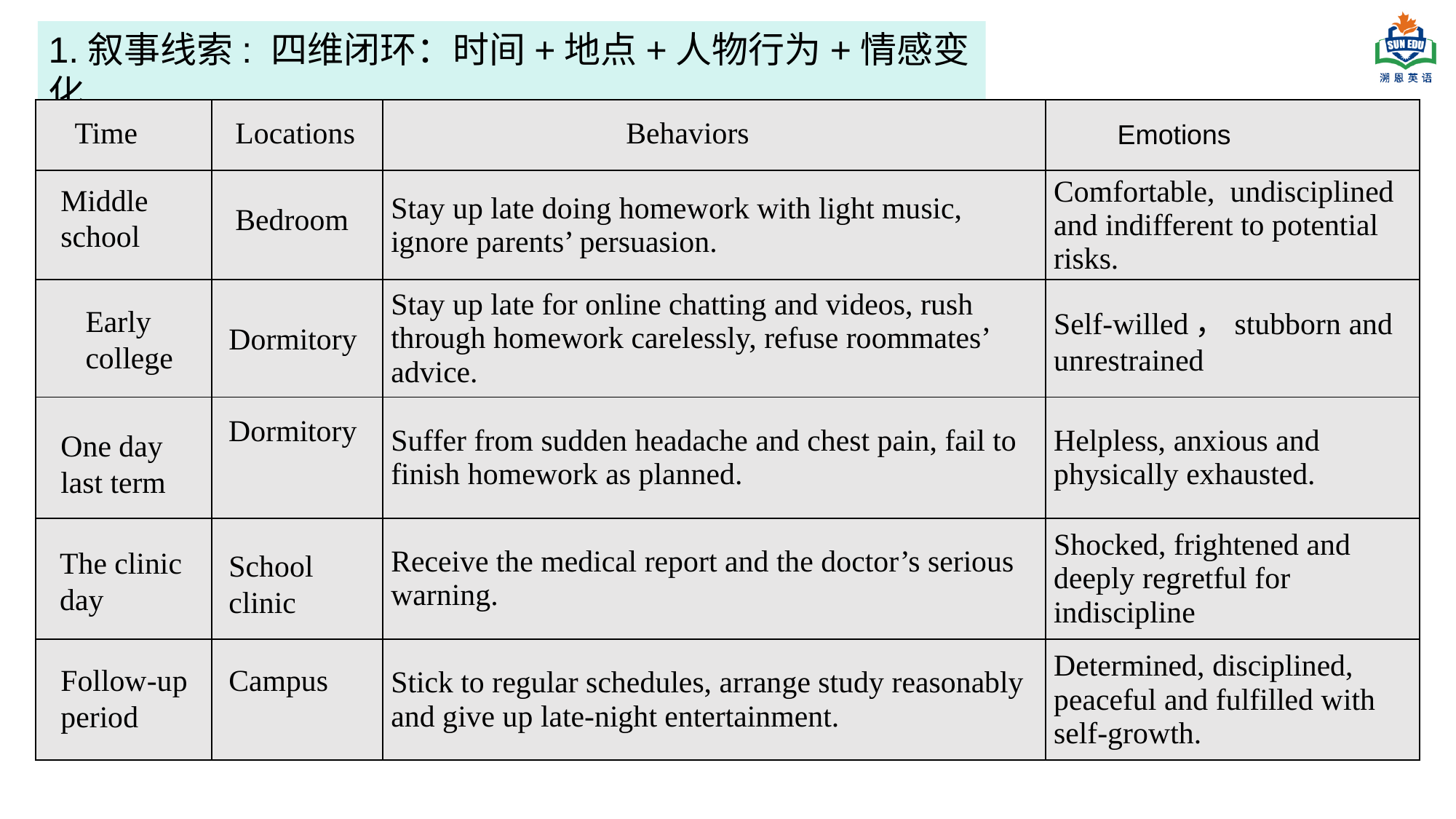

1.叙事线索: 四维闭环：时间+地点+人物行为+情感变化
|  |  |  |  |
| --- | --- | --- | --- |
|  |  | Stay up late doing homework with light music, ignore parents’ persuasion. | Comfortable, undisciplined and indifferent to potential risks. |
|  |  | Stay up late for online chatting and videos, rush through homework carelessly, refuse roommates’ advice. | Self-willed，stubborn and unrestrained |
|  |  | Suffer from sudden headache and chest pain, fail to finish homework as planned. | Helpless, anxious and physically exhausted. |
|  |  | Receive the medical report and the doctor’s serious warning. | Shocked, frightened and deeply regretful for indiscipline |
|  |  | Stick to regular schedules, arrange study reasonably and give up late-night entertainment. | Determined, disciplined, peaceful and fulfilled with self-growth. |
Time
Locations
Behaviors
Emotions
Middle school

Bedroom
Early college

Dormitory
Dormitory
One day
last term

The clinic day

School clinic
Follow-up period
Campus